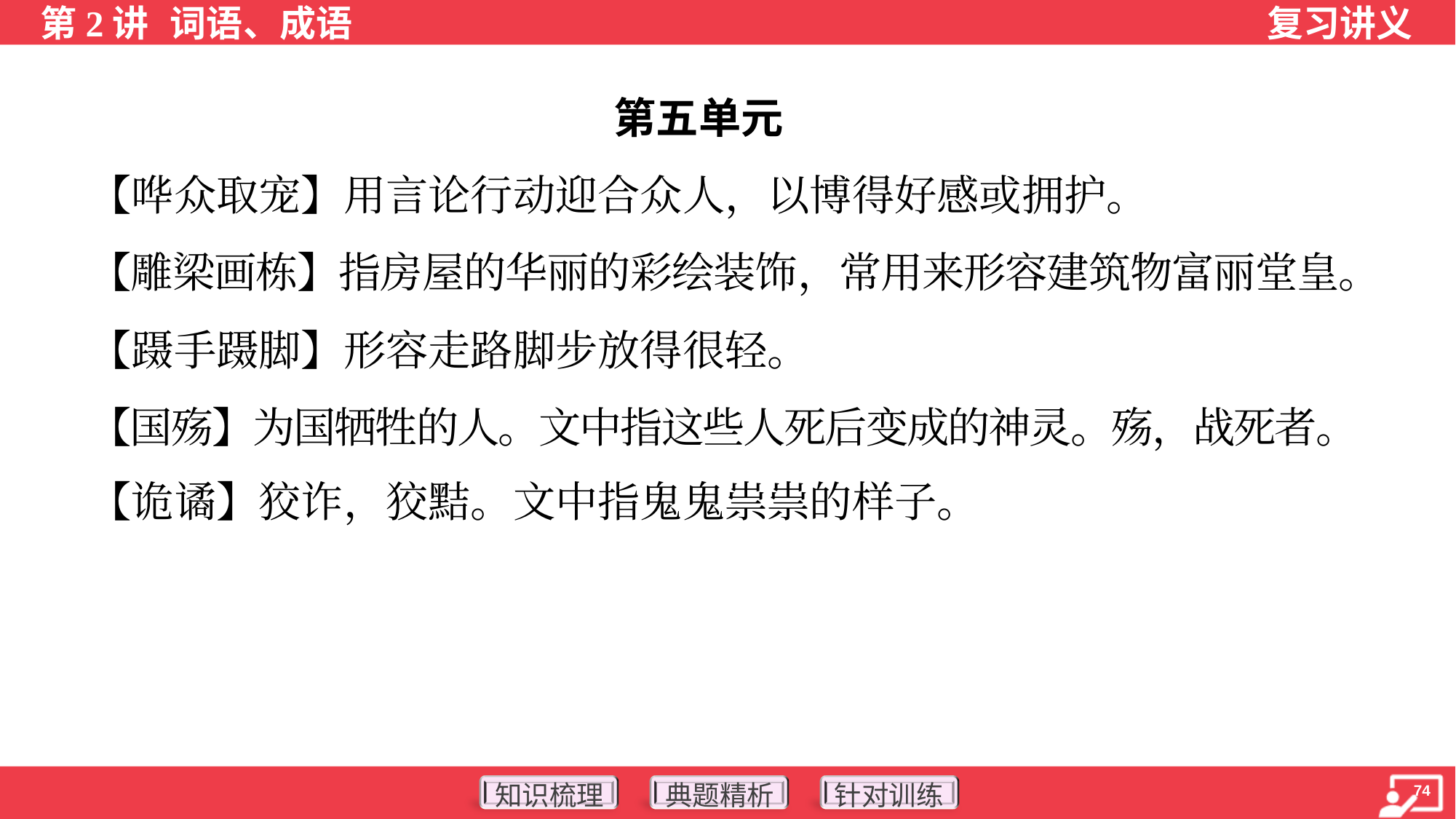

第五单元
    【哗众取宠】用言论行动迎合众人，以博得好感或拥护。
    【雕梁画栋】指房屋的华丽的彩绘装饰，常用来形容建筑物富丽堂皇。
    【蹑手蹑脚】形容走路脚步放得很轻。
    【国殇】为国牺牲的人。文中指这些人死后变成的神灵。殇，战死者。
    【诡谲】狡诈，狡黠。文中指鬼鬼祟祟的样子。